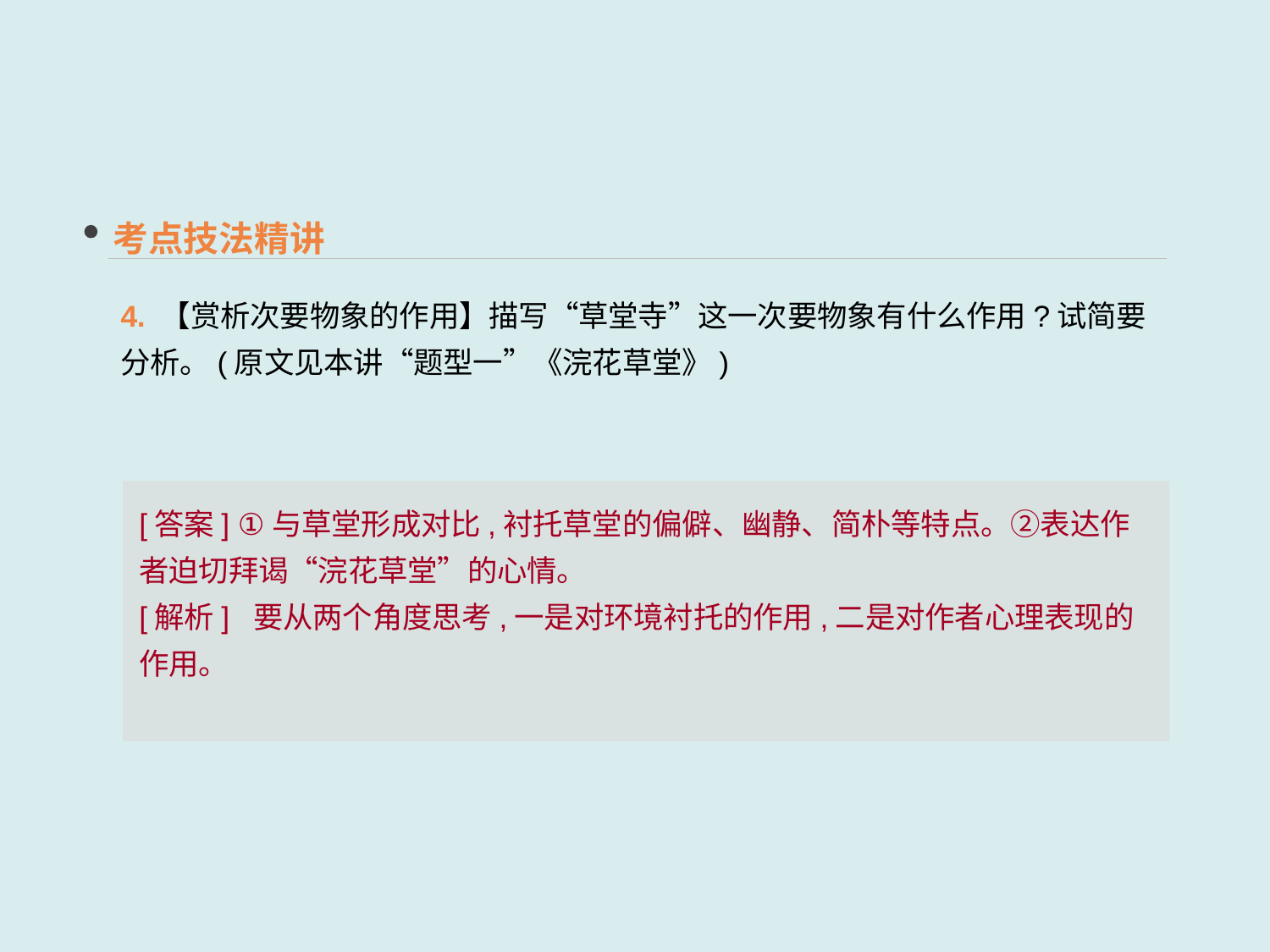

考点技法精讲

4. 【赏析次要物象的作用】描写“草堂寺”这一次要物象有什么作用?试简要分析。(原文见本讲“题型一”《浣花草堂》)

[答案] ①与草堂形成对比,衬托草堂的偏僻、幽静、简朴等特点。②表达作者迫切拜谒“浣花草堂”的心情。
[解析]  要从两个角度思考,一是对环境衬托的作用,二是对作者心理表现的作用。